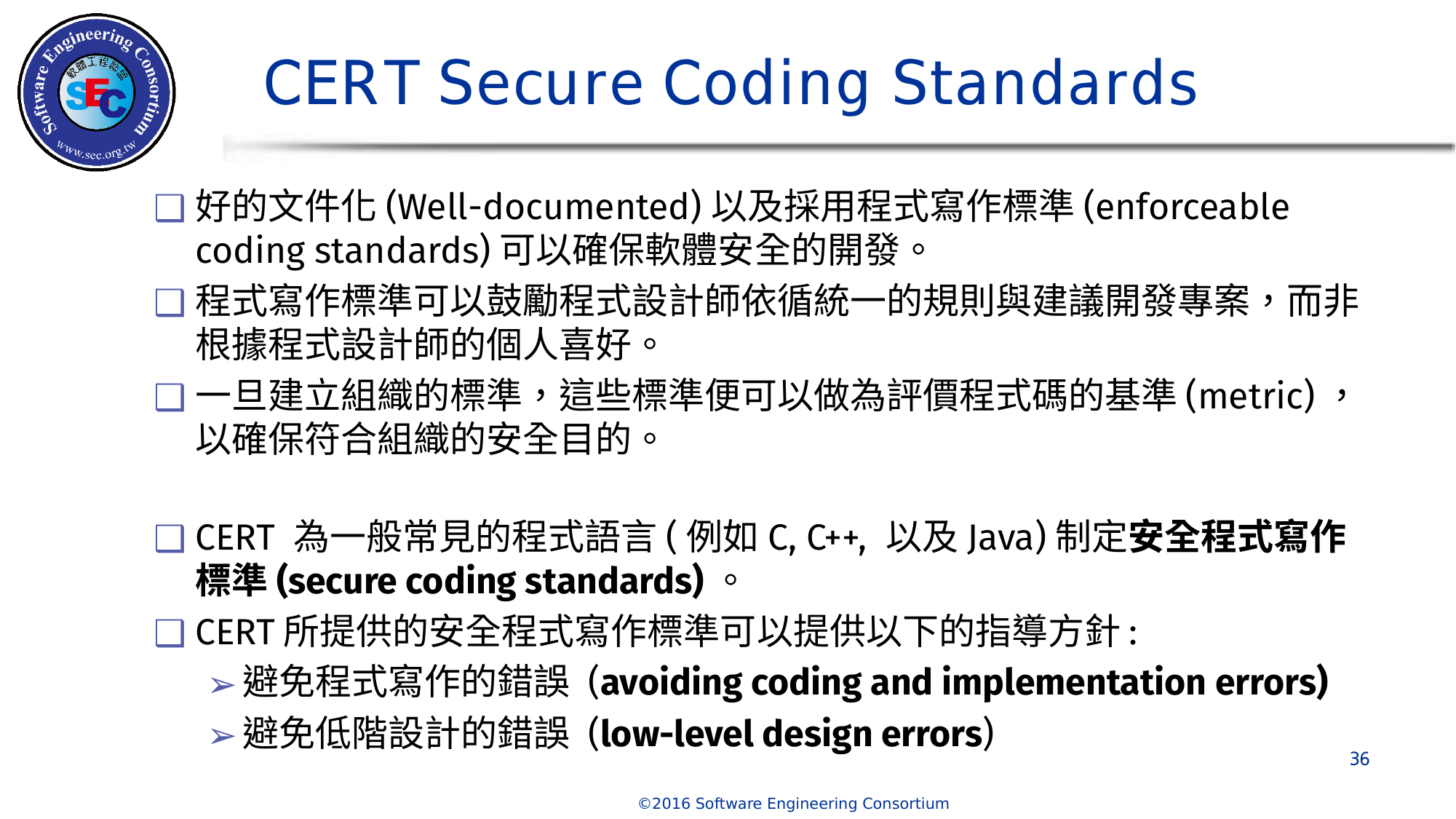

# CERT Secure Coding Standards
好的文件化(Well-documented)以及採用程式寫作標準(enforceable coding standards)可以確保軟體安全的開發。
程式寫作標準可以鼓勵程式設計師依循統一的規則與建議開發專案，而非根據程式設計師的個人喜好。
一旦建立組織的標準，這些標準便可以做為評價程式碼的基準(metric)，以確保符合組織的安全目的。

CERT 為一般常見的程式語言(例如C, C++, 以及Java)制定安全程式寫作標準(secure coding standards)。
CERT所提供的安全程式寫作標準可以提供以下的指導方針:
避免程式寫作的錯誤 (avoiding coding and implementation errors)
避免低階設計的錯誤 (low-level design errors)
36